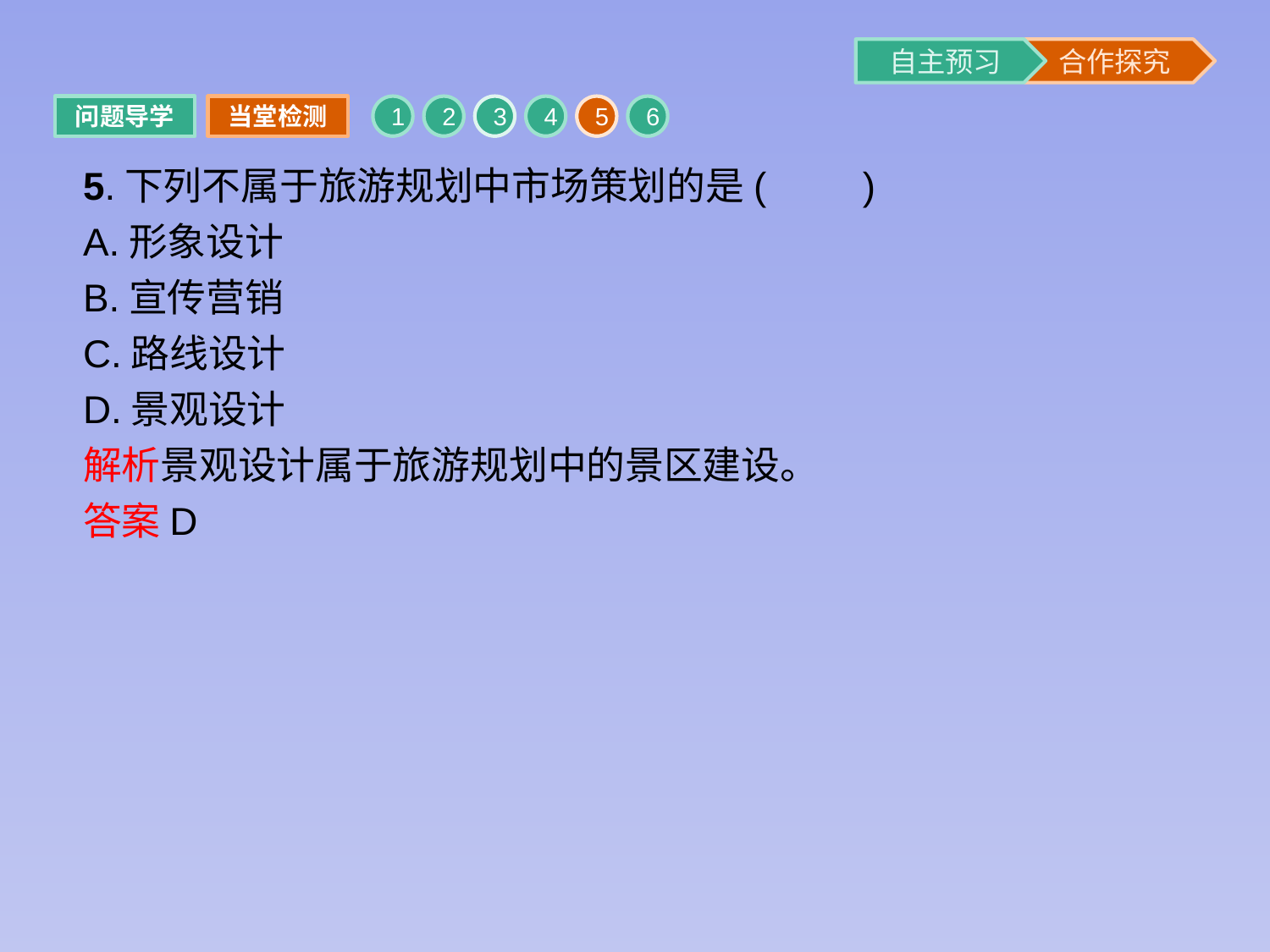

问题导学
当堂检测
1
2
3
4
5
6
5.下列不属于旅游规划中市场策划的是(　　)
A.形象设计
B.宣传营销
C.路线设计
D.景观设计
解析景观设计属于旅游规划中的景区建设。
答案D